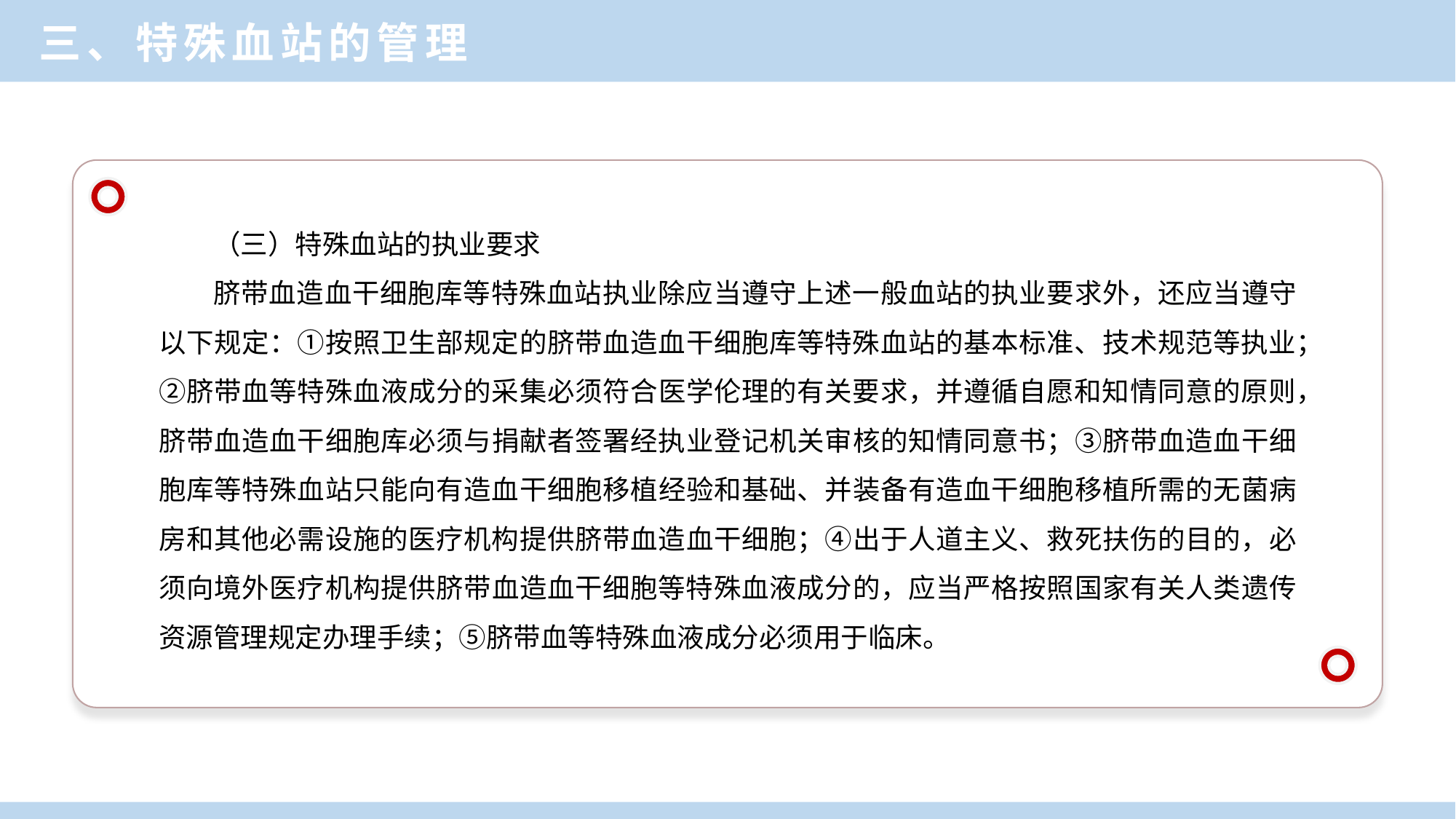

三、特殊血站的管理

（三）特殊血站的执业要求
脐带血造血干细胞库等特殊血站执业除应当遵守上述一般血站的执业要求外，还应当遵守以下规定：①按照卫生部规定的脐带血造血干细胞库等特殊血站的基本标准、技术规范等执业；②脐带血等特殊血液成分的采集必须符合医学伦理的有关要求，并遵循自愿和知情同意的原则，脐带血造血干细胞库必须与捐献者签署经执业登记机关审核的知情同意书；③脐带血造血干细胞库等特殊血站只能向有造血干细胞移植经验和基础、并装备有造血干细胞移植所需的无菌病房和其他必需设施的医疗机构提供脐带血造血干细胞；④出于人道主义、救死扶伤的目的，必须向境外医疗机构提供脐带血造血干细胞等特殊血液成分的，应当严格按照国家有关人类遗传资源管理规定办理手续；⑤脐带血等特殊血液成分必须用于临床。